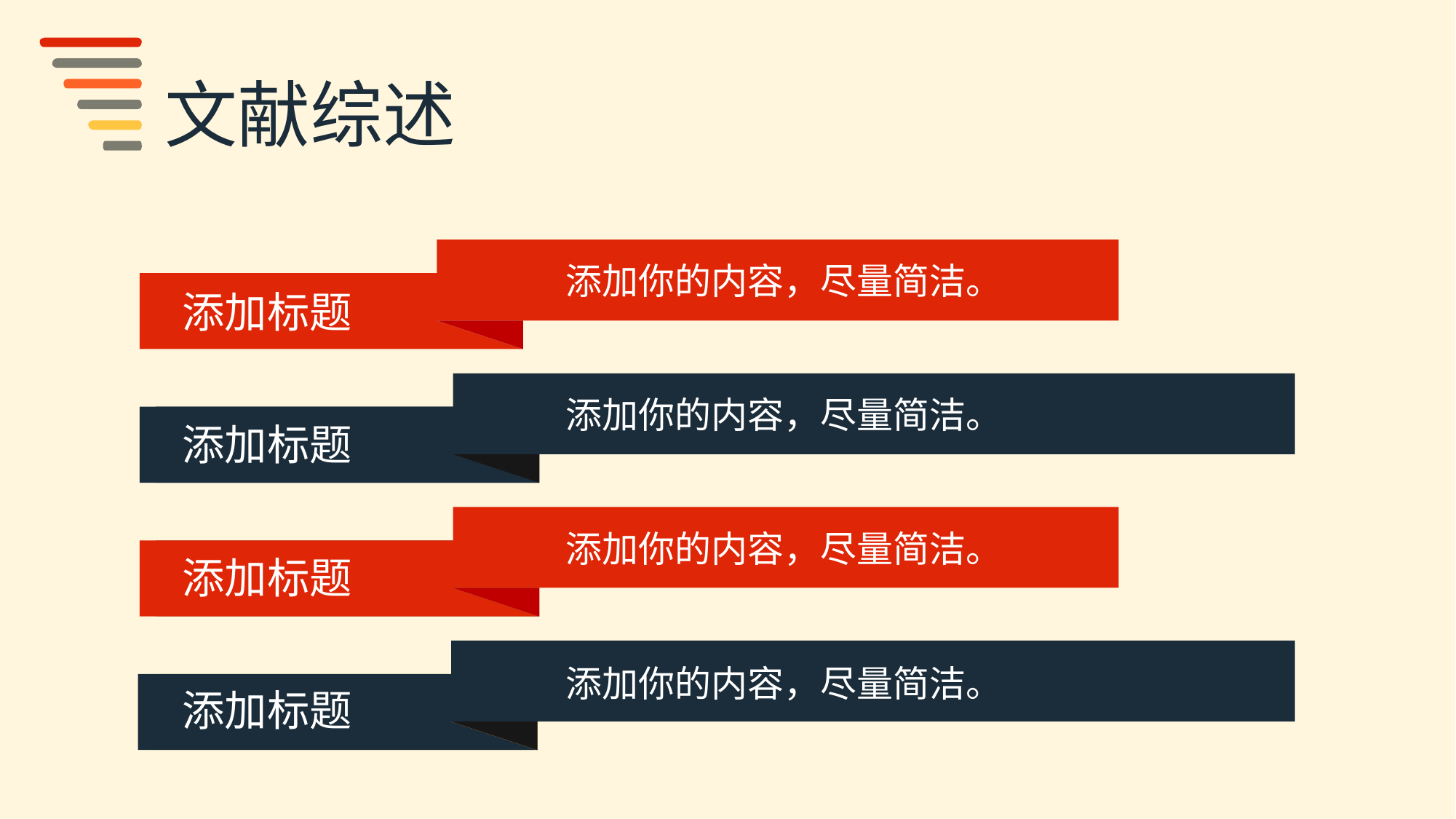

文献综述

添加你的内容，尽量简洁。
添加标题

添加你的内容，尽量简洁。
添加标题

添加你的内容，尽量简洁。
添加标题

添加你的内容，尽量简洁。
添加标题